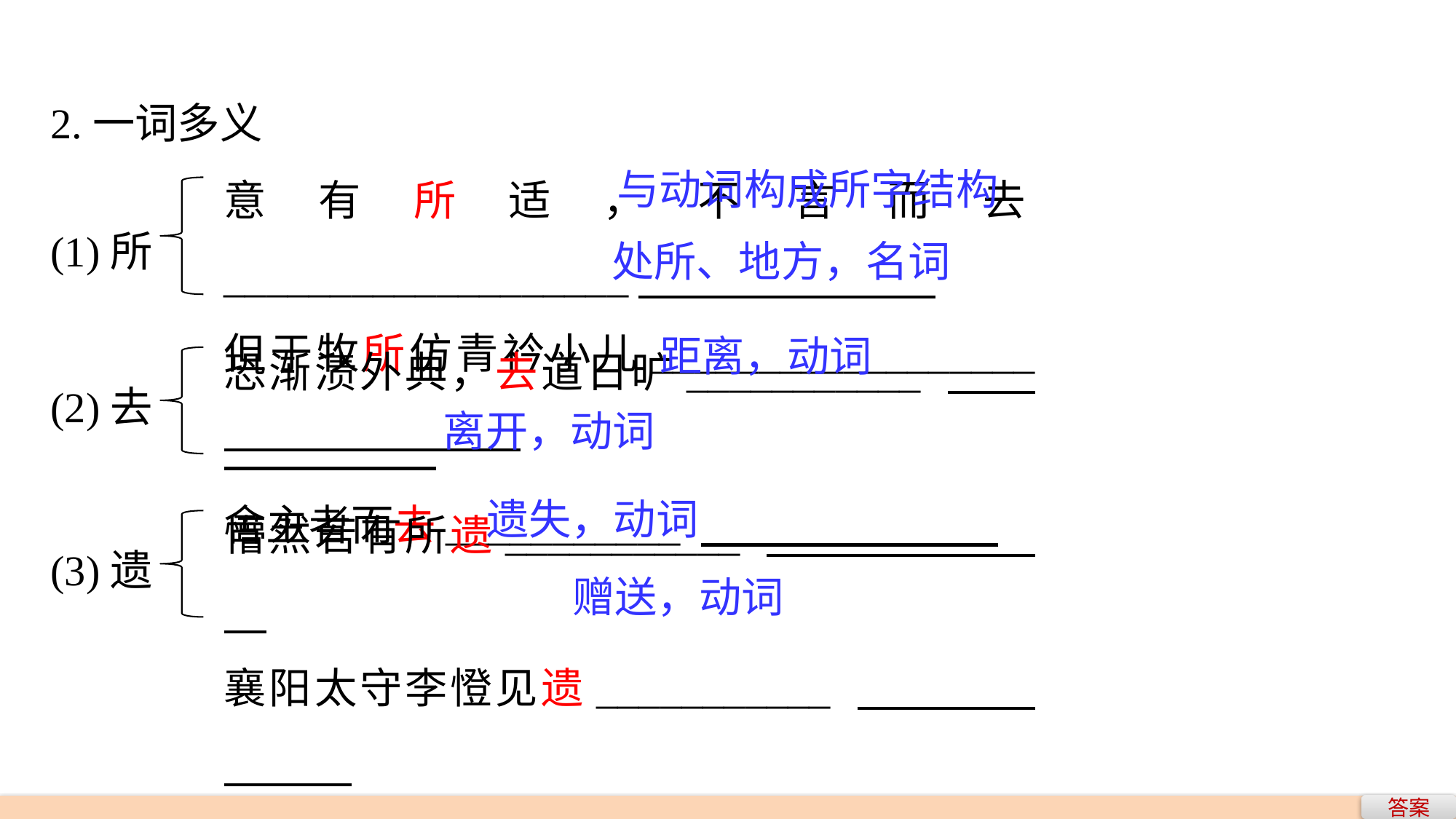

2.一词多义
意有所适，不言而去___________________
但于牧所仿青衿小儿__________________
与动词构成所字结构

(1)所
处所、地方，名词
恐渐渍外典，去道日旷___________
舍主者而去___________
距离，动词

(2)去
离开，动词
懵然若有所遗___________
襄阳太守李憕见遗___________
遗失，动词

(3)遗
赠送，动词
答案